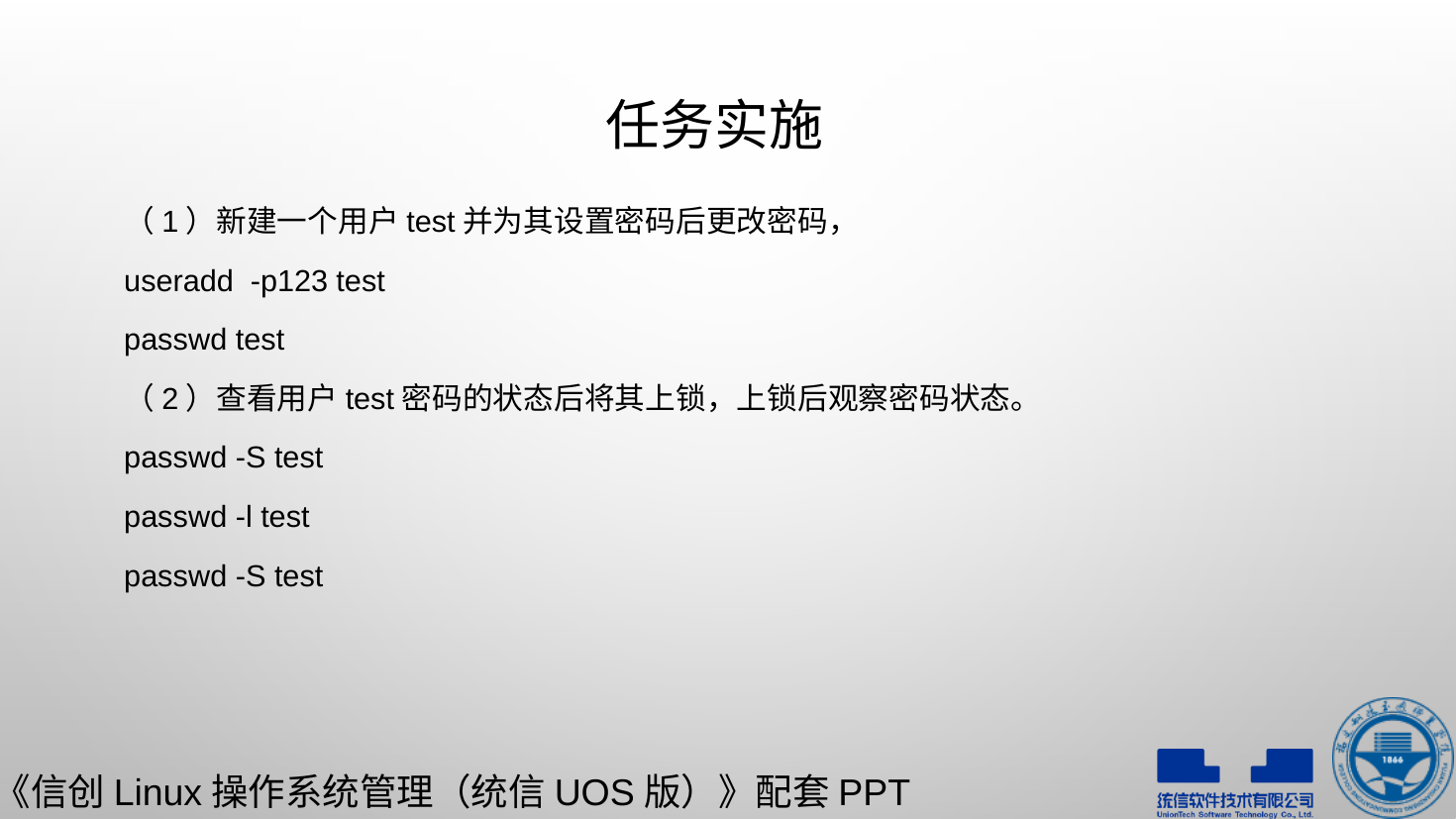

# 任务实施
（1）新建一个用户test并为其设置密码后更改密码，
useradd  -p123 test
passwd test
（2）查看用户test密码的状态后将其上锁，上锁后观察密码状态。
passwd -S test
passwd -l test
passwd -S test